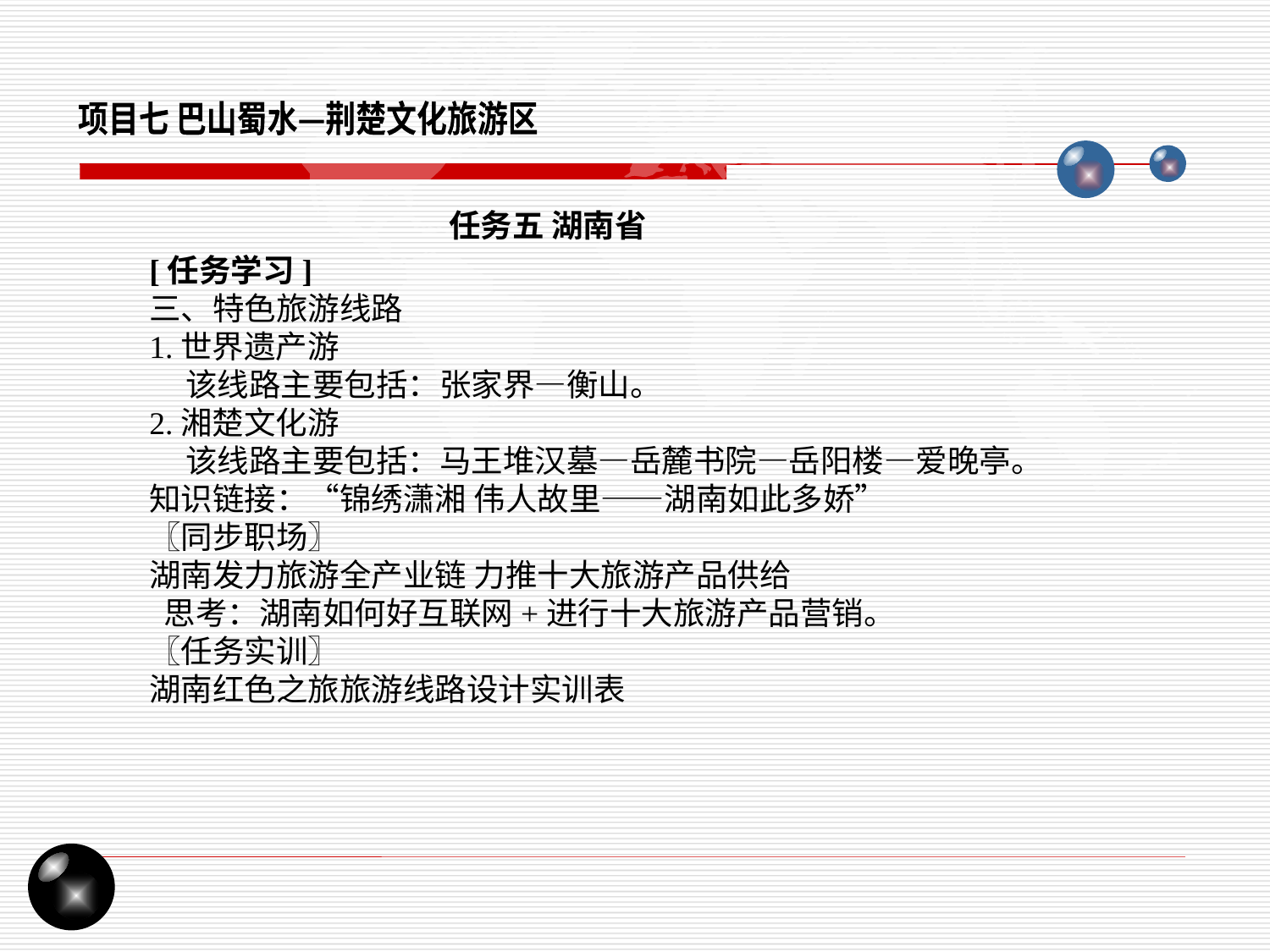

项目七 巴山蜀水—荆楚文化旅游区
任务五 湖南省

[任务学习]
三、特色旅游线路
1.世界遗产游
    该线路主要包括：张家界—衡山。
2.湘楚文化游
    该线路主要包括：马王堆汉墓—岳麓书院—岳阳楼—爱晚亭。
知识链接：“锦绣潇湘 伟人故里——湖南如此多娇”
〖同步职场〗
湖南发力旅游全产业链 力推十大旅游产品供给
 思考：湖南如何好互联网+进行十大旅游产品营销。
〖任务实训〗
湖南红色之旅旅游线路设计实训表